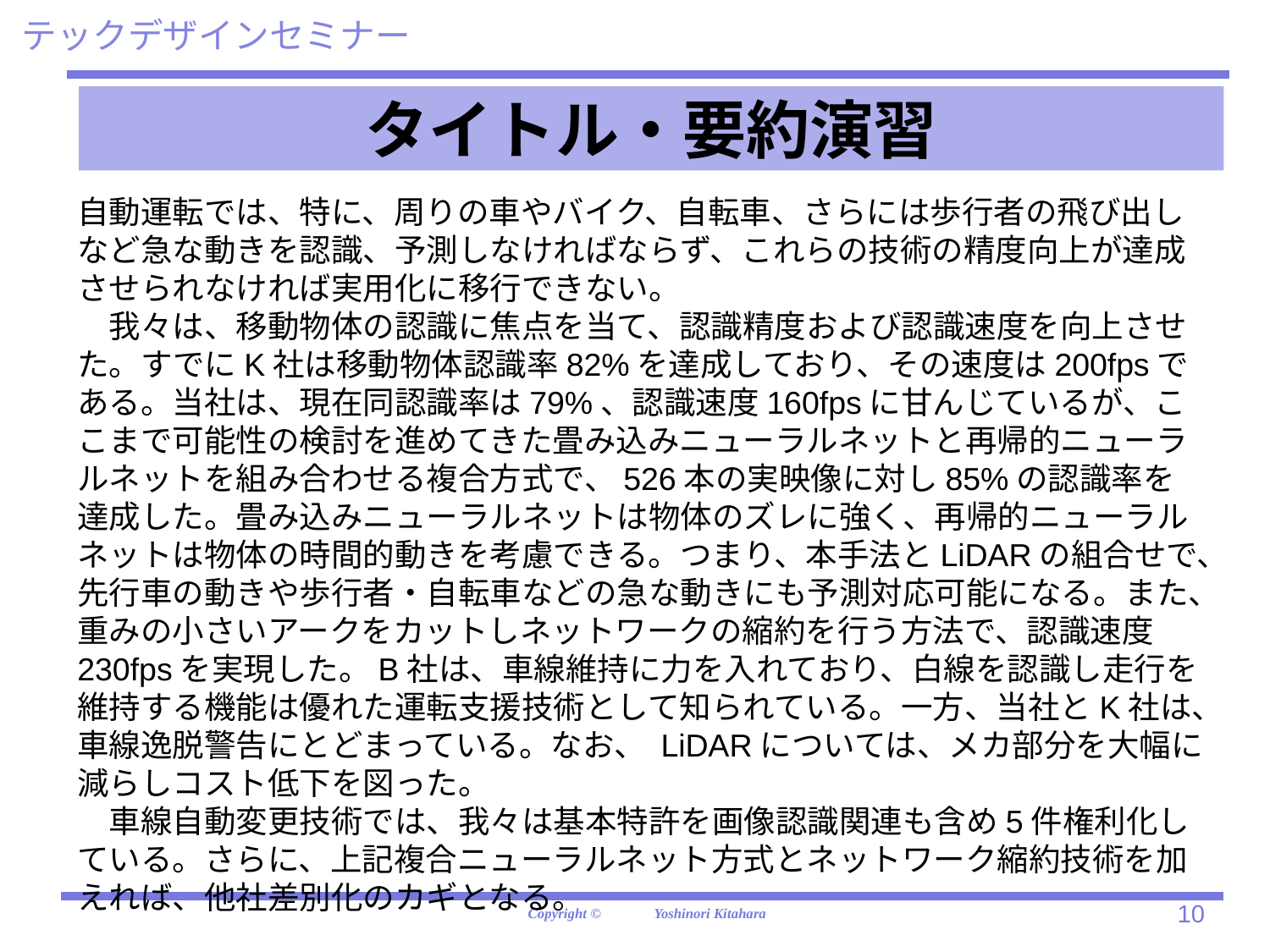

タイトル・要約演習
自動運転では、特に、周りの車やバイク、自転車、さらには歩行者の飛び出しなど急な動きを認識、予測しなければならず、これらの技術の精度向上が達成させられなければ実用化に移行できない。
　我々は、移動物体の認識に焦点を当て、認識精度および認識速度を向上させた。すでにK社は移動物体認識率82%を達成しており、その速度は200fpsである。当社は、現在同認識率は79%、認識速度160fpsに甘んじているが、ここまで可能性の検討を進めてきた畳み込みニューラルネットと再帰的ニューラルネットを組み合わせる複合方式で、526本の実映像に対し85%の認識率を達成した。畳み込みニューラルネットは物体のズレに強く、再帰的ニューラルネットは物体の時間的動きを考慮できる。つまり、本手法とLiDARの組合せで、先行車の動きや歩行者・自転車などの急な動きにも予測対応可能になる。また、重みの小さいアークをカットしネットワークの縮約を行う方法で、認識速度230fpsを実現した。B社は、車線維持に力を入れており、白線を認識し走行を維持する機能は優れた運転支援技術として知られている。一方、当社とK社は、車線逸脱警告にとどまっている。なお、 LiDARについては、メカ部分を大幅に減らしコスト低下を図った。
　車線自動変更技術では、我々は基本特許を画像認識関連も含め5件権利化している。さらに、上記複合ニューラルネット方式とネットワーク縮約技術を加えれば、他社差別化のカギとなる。